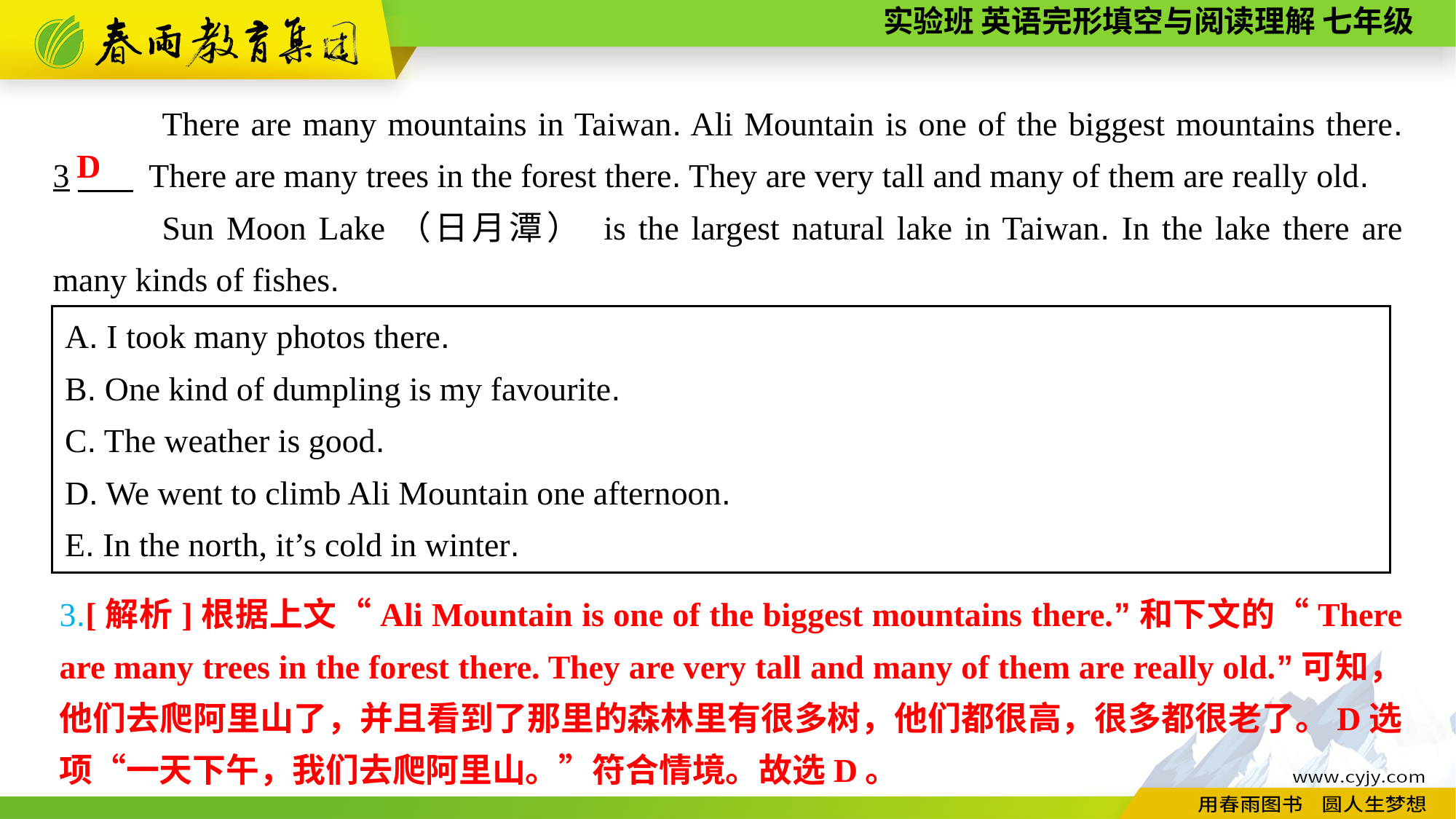

There are many mountains in Taiwan. Ali Mountain is one of the biggest mountains there. 3　    There are many trees in the forest there. They are very tall and many of them are really old.
Sun Moon Lake（日月潭） is the largest natural lake in Taiwan. In the lake there are many kinds of fishes.
D
A. I took many photos there.
B. One kind of dumpling is my favourite.
C. The weather is good.
D. We went to climb Ali Mountain one afternoon.
E. In the north, it’s cold in winter.

3.[解析]根据上文“Ali Mountain is one of the biggest mountains there.”和下文的“There are many trees in the forest there. They are very tall and many of them are really old.”可知，他们去爬阿里山了，并且看到了那里的森林里有很多树，他们都很高，很多都很老了。D选项“一天下午，我们去爬阿里山。”符合情境。故选D。